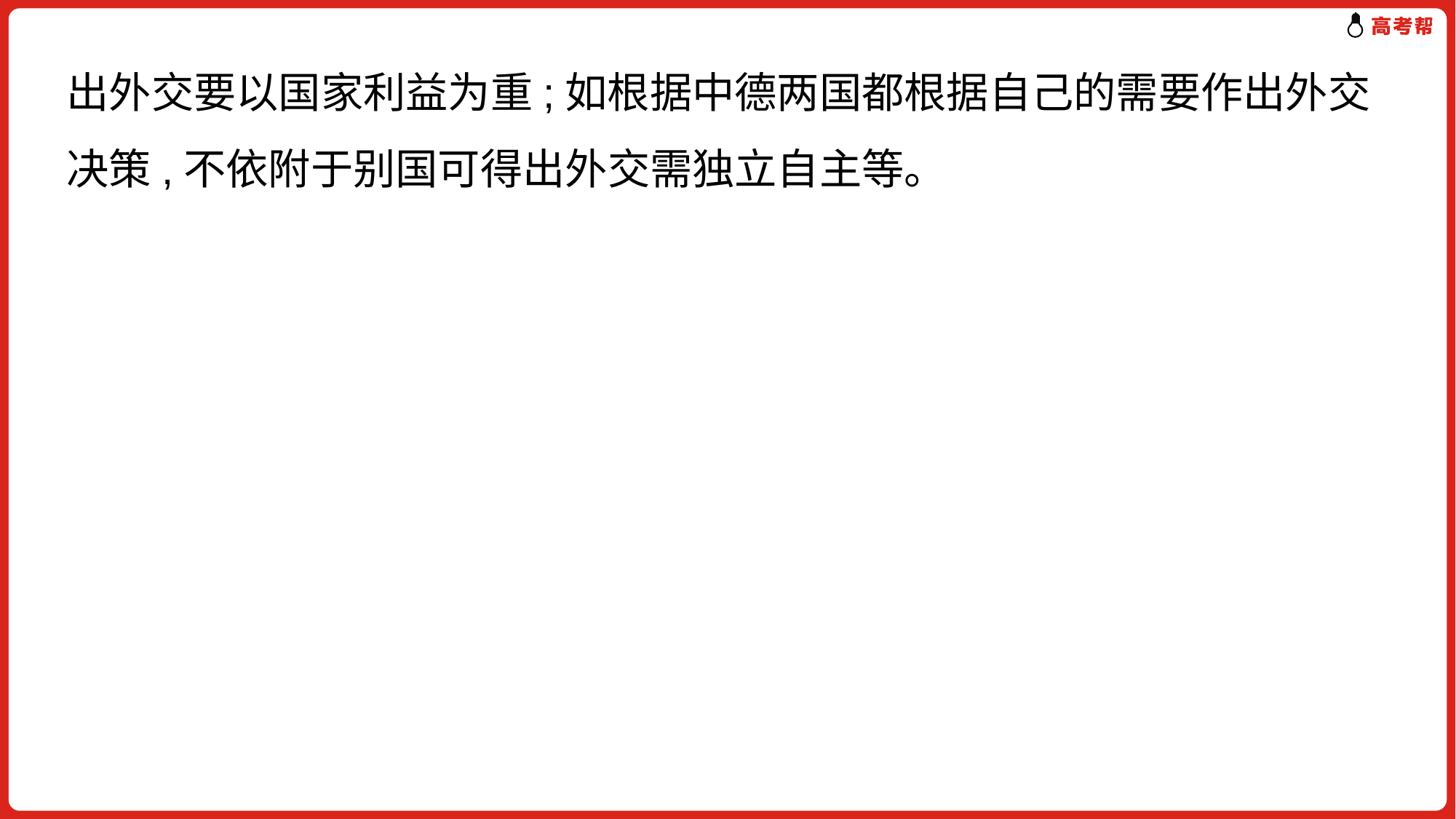

出外交要以国家利益为重;如根据中德两国都根据自己的需要作出外交决策,不依附于别国可得出外交需独立自主等。